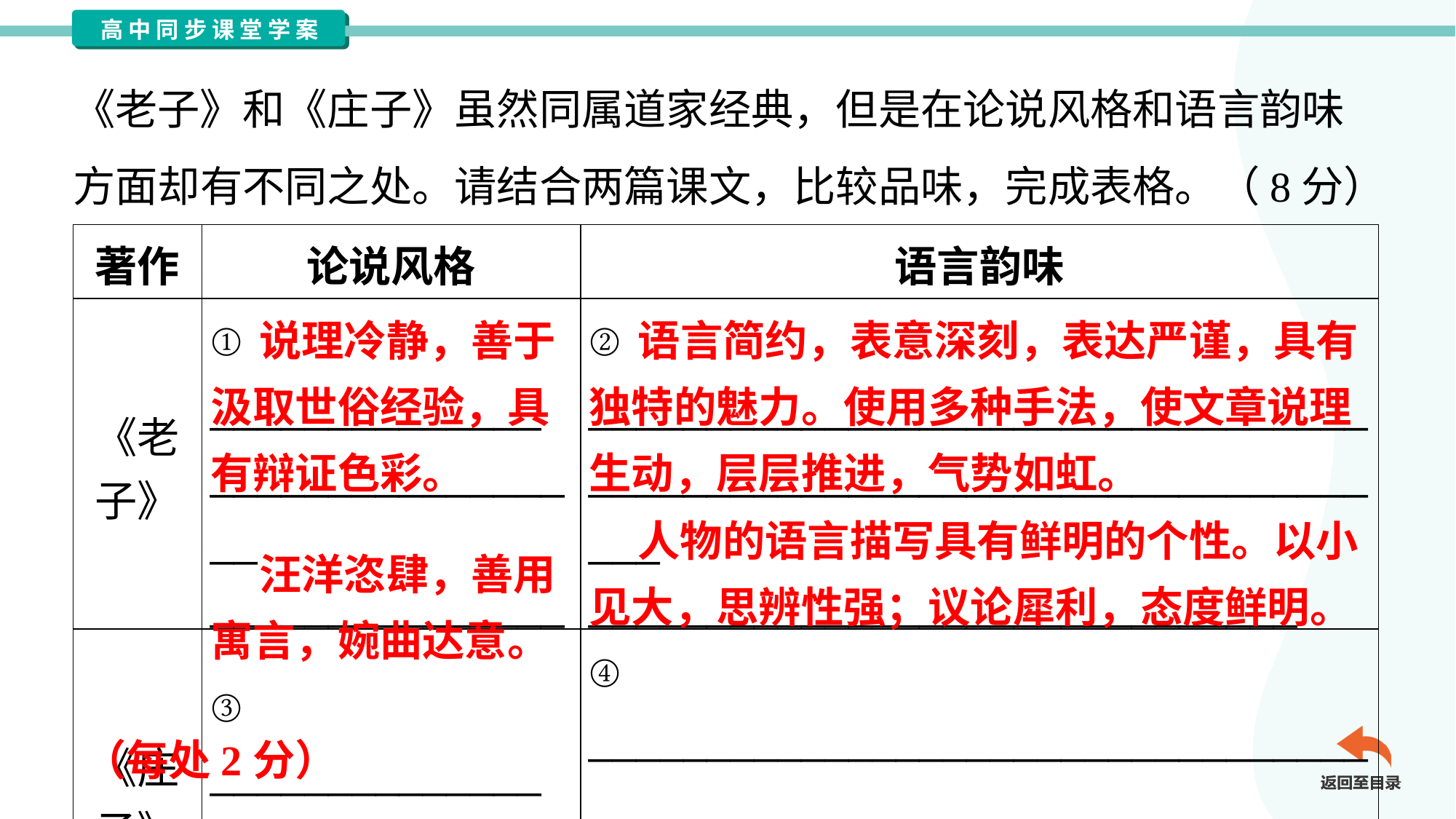

《老子》和《庄子》虽然同属道家经典，但是在论说风格和语言韵味
方面却有不同之处。请结合两篇课文，比较品味，完成表格。（8分）
| 著作 | 论说风格 | 语言韵味 |
| --- | --- | --- |
| 《老 子》 | ① \_\_\_\_\_\_\_\_\_\_\_\_\_\_ \_\_\_\_\_\_\_\_\_\_\_\_\_\_\_\_\_ \_\_\_\_\_\_\_\_\_\_\_\_\_\_\_ | ② \_\_\_\_\_\_\_\_\_\_\_\_\_\_\_\_\_\_\_\_\_\_\_\_\_\_\_\_\_\_\_\_\_ \_\_\_\_\_\_\_\_\_\_\_\_\_\_\_\_\_\_\_\_\_\_\_\_\_\_\_\_\_\_\_\_\_\_\_\_ \_\_\_\_\_\_\_\_\_\_\_\_\_\_\_\_\_\_\_\_\_\_\_\_\_\_\_\_\_\_ |
| 《庄 子》 | ③ \_\_\_\_\_\_\_\_\_\_\_\_\_\_ \_\_\_\_\_\_\_\_\_\_\_\_\_\_\_\_\_ | ④ \_\_\_\_\_\_\_\_\_\_\_\_\_\_\_\_\_\_\_\_\_\_\_\_\_\_\_\_\_\_\_\_\_ \_\_\_\_\_\_\_\_\_\_\_\_\_\_\_\_\_\_\_\_\_\_\_\_\_\_\_\_\_\_\_\_\_\_\_\_ \_\_\_\_\_\_\_\_\_\_\_\_\_\_ |
    说理冷静，善于汲取世俗经验，具有辩证色彩。
    语言简约，表意深刻，表达严谨，具有独特的魅力。使用多种手法，使文章说理生动，层层推进，气势如虹。
    人物的语言描写具有鲜明的个性。以小见大，思辨性强；议论犀利，态度鲜明。
    汪洋恣肆，善用寓言，婉曲达意。
（每处2分）